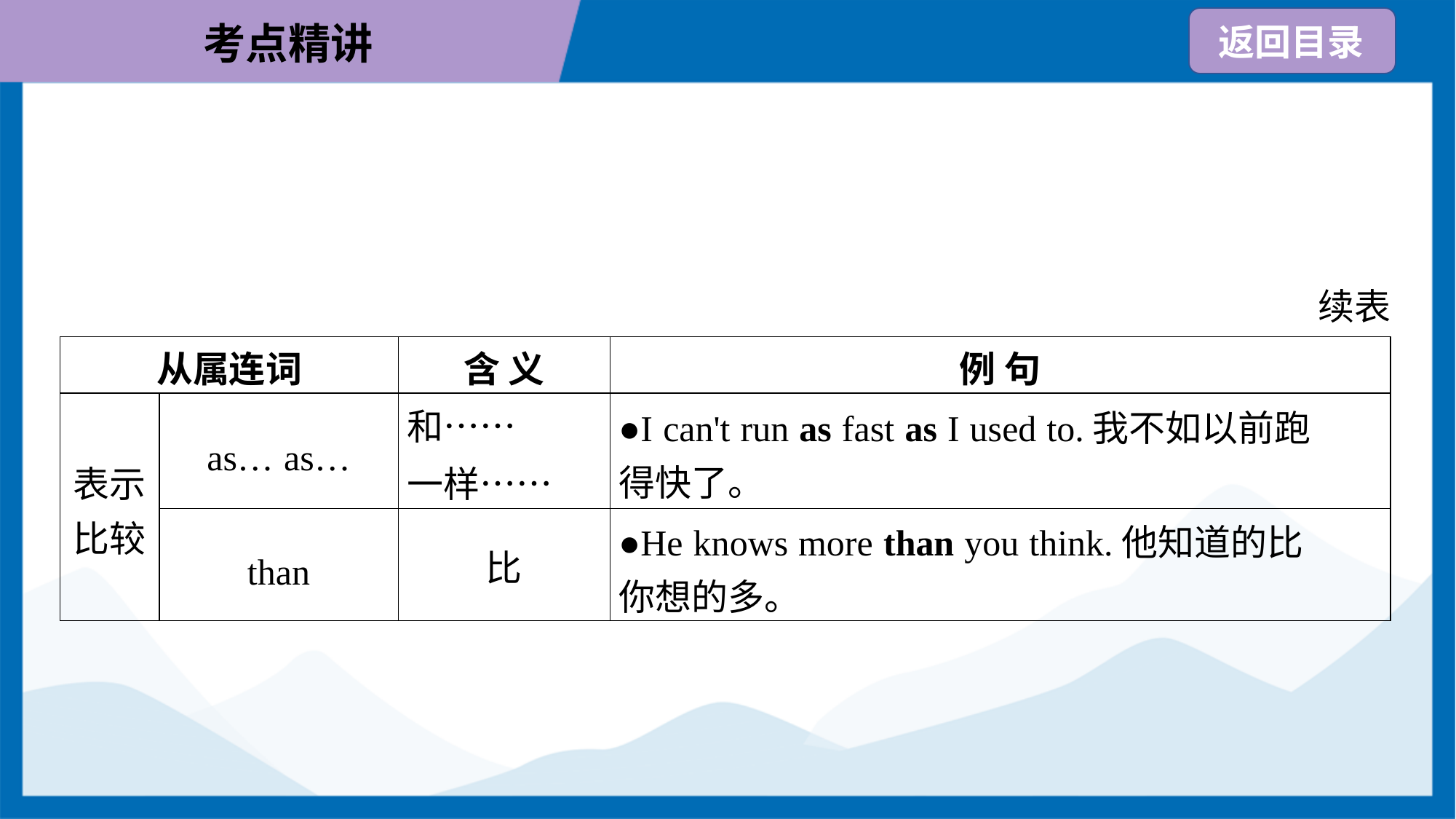

续表
| 从属连词 |  | 含 义 | 例 句 |
| --- | --- | --- | --- |
| 表示 比较 | as… as… | 和…… 一样…… | ●I can't run as fast as I used to.我不如以前跑 得快了。 |
|  | than | 比 | ●He knows more than you think.他知道的比 你想的多。 |